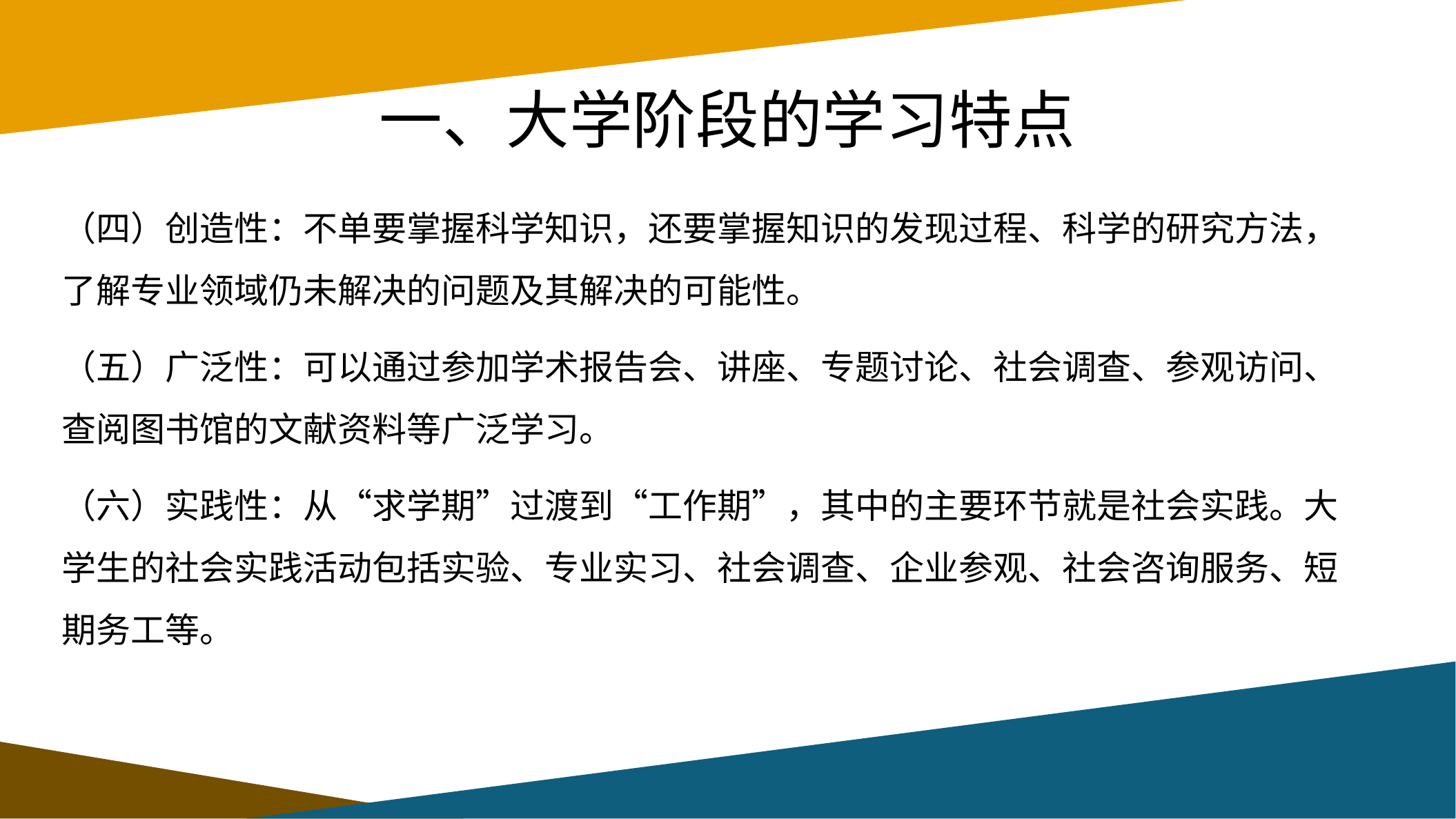

# 一、大学阶段的学习特点
（四）创造性：不单要掌握科学知识，还要掌握知识的发现过程、科学的研究方法，了解专业领域仍未解决的问题及其解决的可能性。
（五）广泛性：可以通过参加学术报告会、讲座、专题讨论、社会调查、参观访问、查阅图书馆的文献资料等广泛学习。
（六）实践性：从“求学期”过渡到“工作期”，其中的主要环节就是社会实践。大学生的社会实践活动包括实验、专业实习、社会调查、企业参观、社会咨询服务、短期务工等。